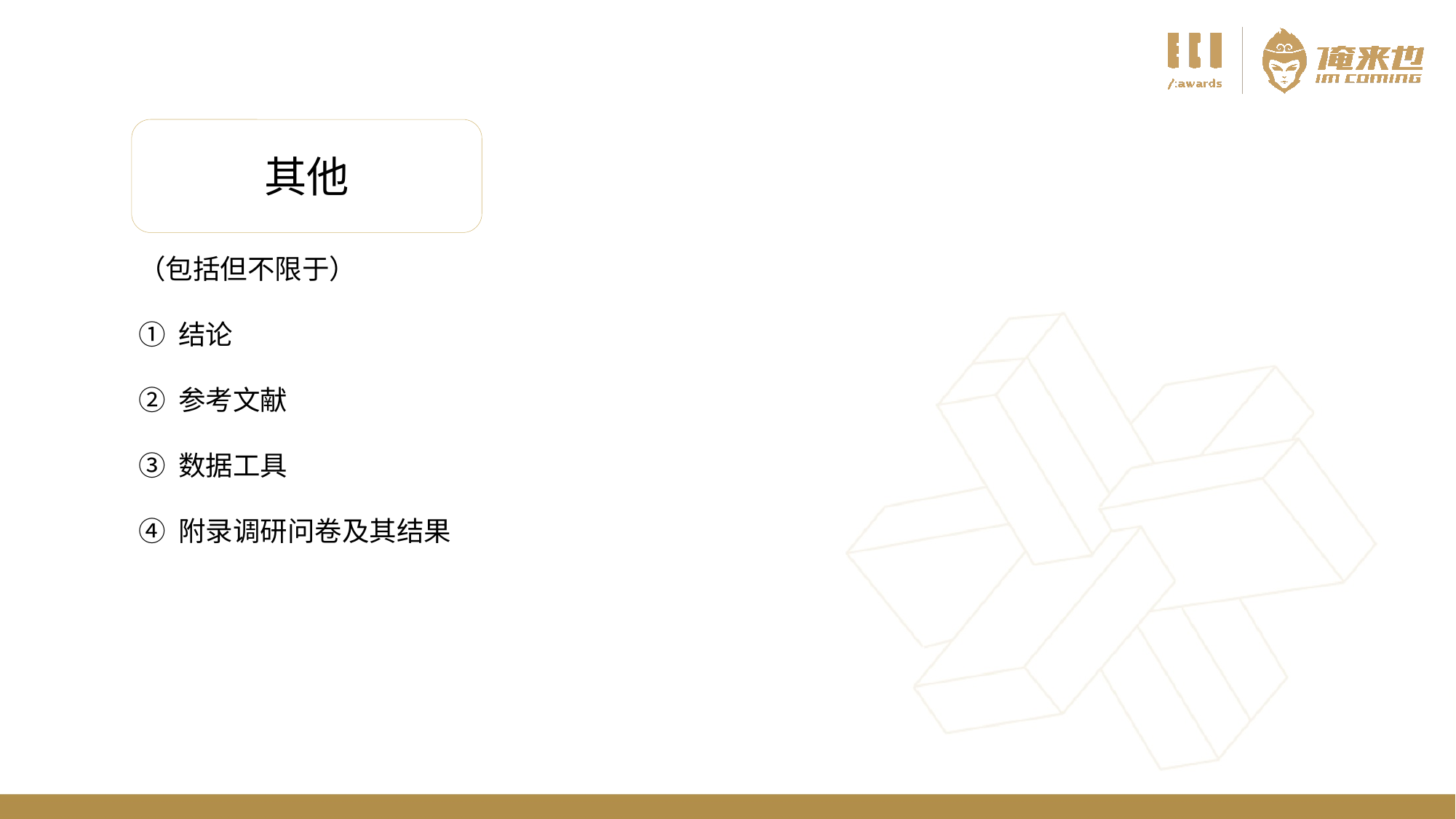

其他
（包括但不限于）

① 结论

② 参考文献

③ 数据工具

④ 附录调研问卷及其结果